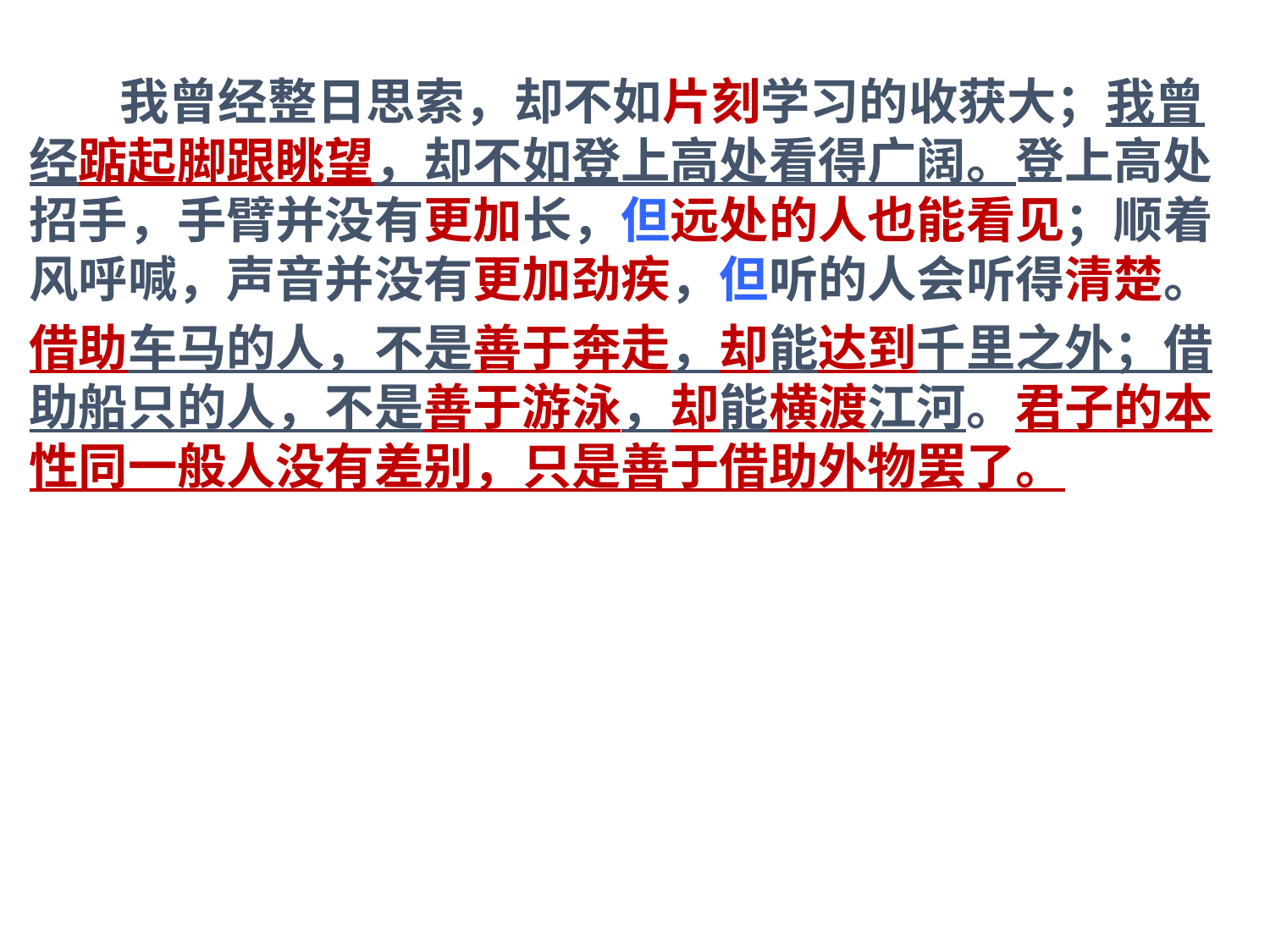

我曾经整日思索，却不如片刻学习的收获大；我曾经踮起脚跟眺望，却不如登上高处看得广阔。登上高处招手，手臂并没有更加长，但远处的人也能看见；顺着风呼喊，声音并没有更加劲疾，但听的人会听得清楚。
借助车马的人，不是善于奔走，却能达到千里之外；借助船只的人，不是善于游泳，却能横渡江河。君子的本性同一般人没有差别，只是善于借助外物罢了。